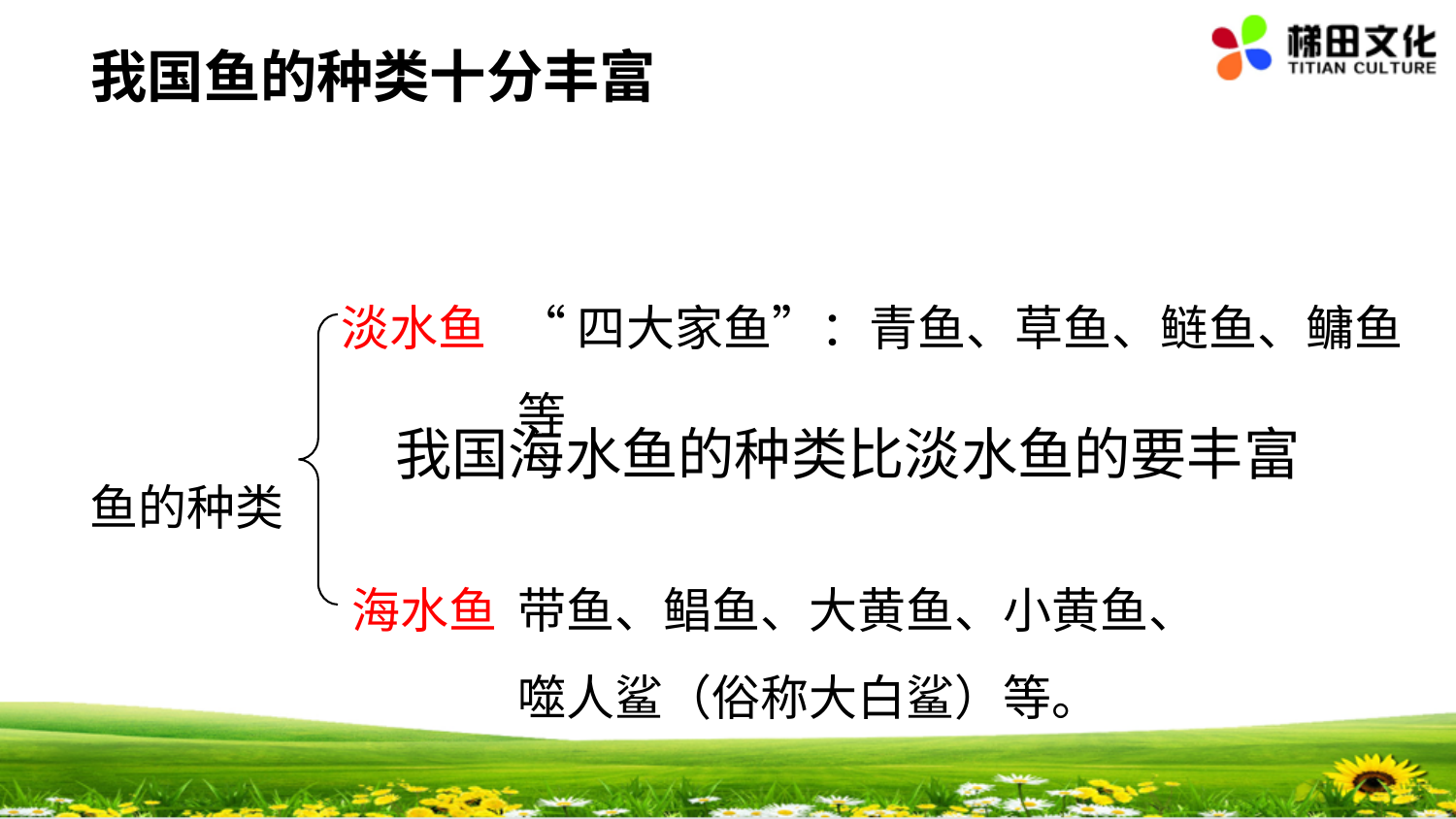

我国鱼的种类十分丰富
#
淡水鱼
“四大家鱼”：青鱼、草鱼、鲢鱼、鳙鱼等

我国海水鱼的种类比淡水鱼的要丰富
鱼的种类
海水鱼
带鱼、鲳鱼、大黄鱼、小黄鱼、
噬人鲨（俗称大白鲨）等。